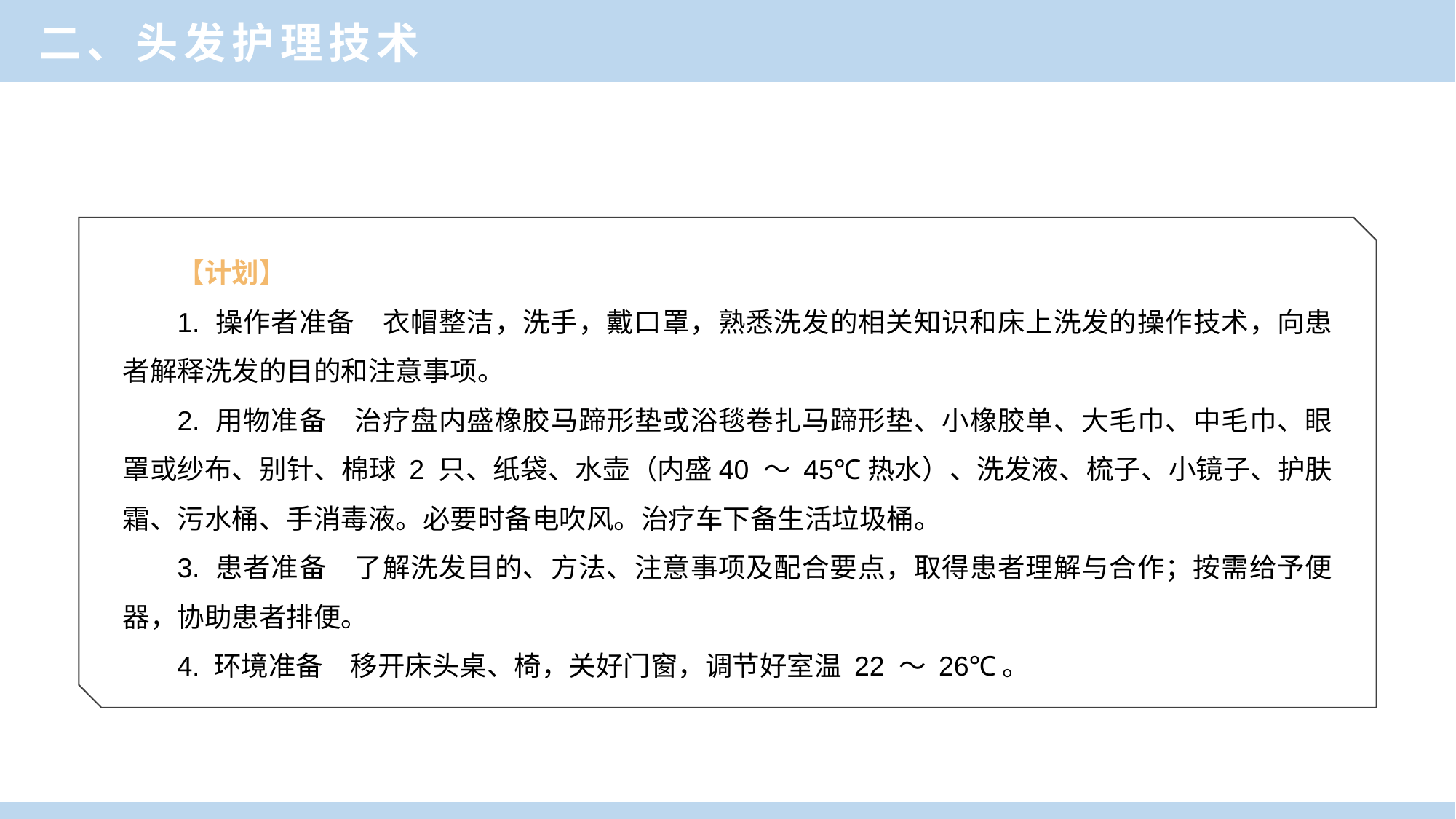

二、头发护理技术

【计划】
1. 操作者准备　衣帽整洁，洗手，戴口罩，熟悉洗发的相关知识和床上洗发的操作技术，向患者解释洗发的目的和注意事项。
2. 用物准备　治疗盘内盛橡胶马蹄形垫或浴毯卷扎马蹄形垫、小橡胶单、大毛巾、中毛巾、眼罩或纱布、别针、棉球 2 只、纸袋、水壶（内盛40 ～ 45℃热水）、洗发液、梳子、小镜子、护肤霜、污水桶、手消毒液。必要时备电吹风。治疗车下备生活垃圾桶。
3. 患者准备　了解洗发目的、方法、注意事项及配合要点，取得患者理解与合作；按需给予便器，协助患者排便。
4. 环境准备　移开床头桌、椅，关好门窗，调节好室温 22 ～ 26℃。